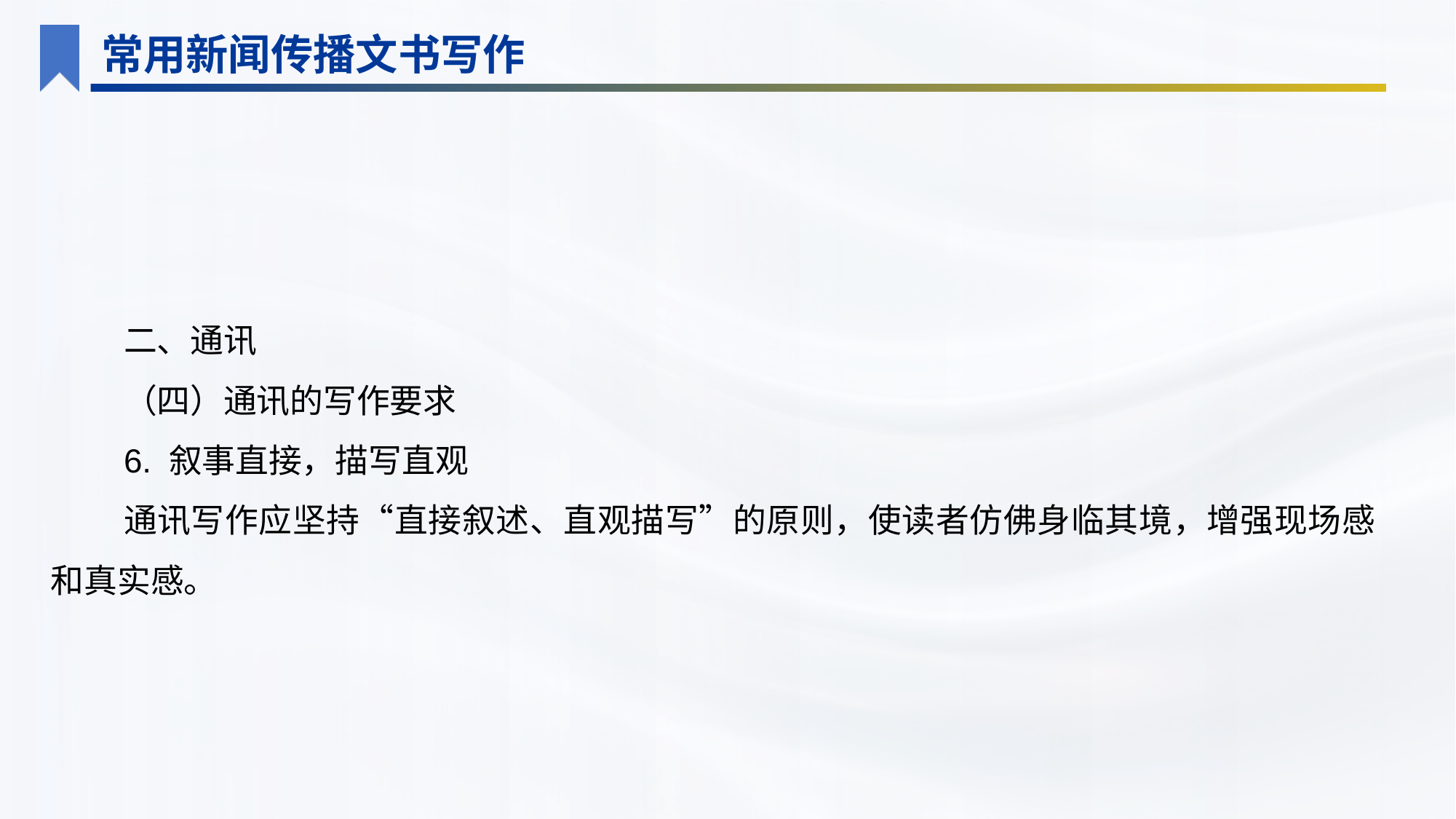

常用新闻传播文书写作
二、通讯
（四）通讯的写作要求
6. 叙事直接，描写直观
通讯写作应坚持“直接叙述、直观描写”的原则，使读者仿佛身临其境，增强现场感和真实感。